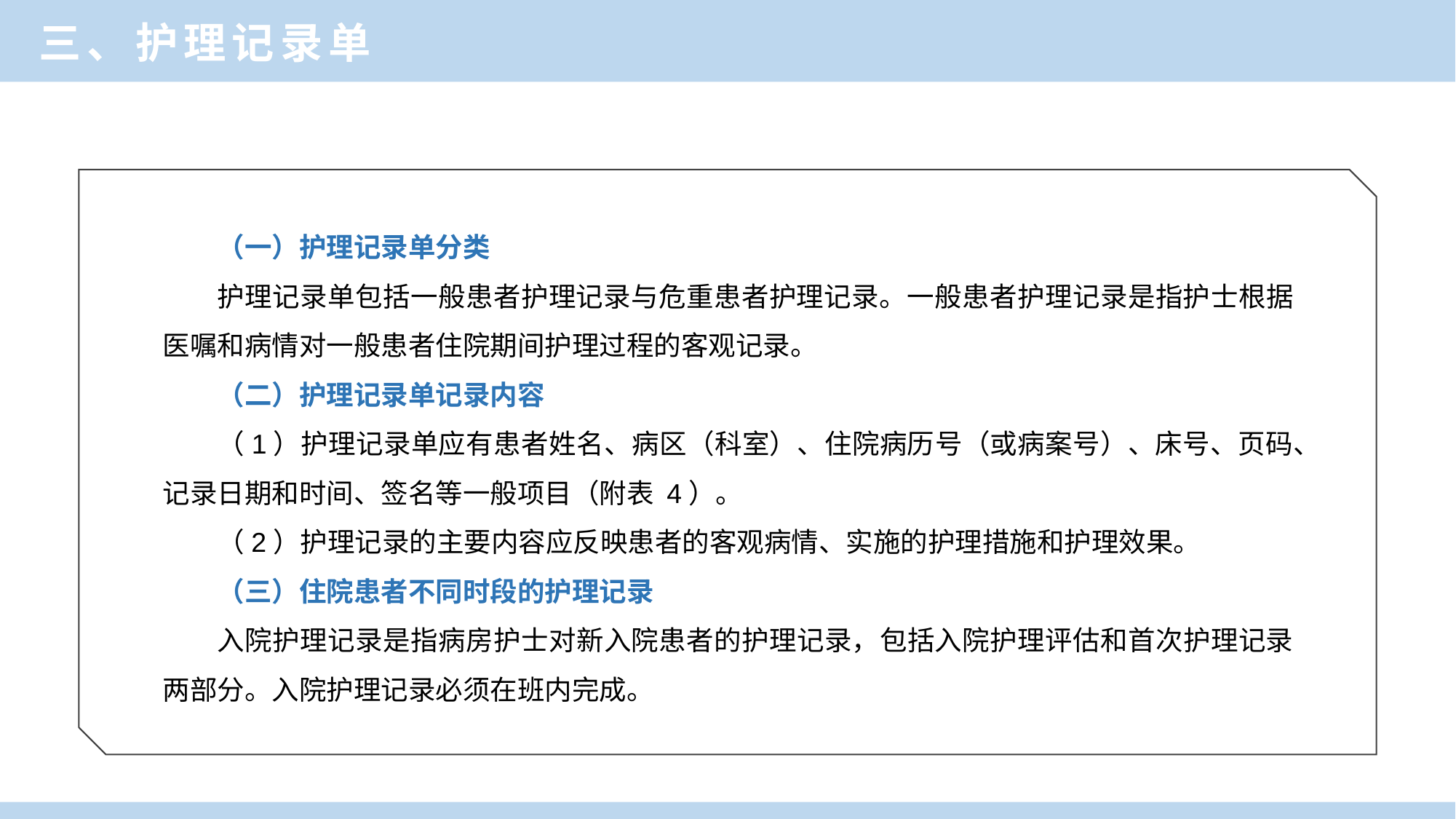

三、护理记录单

（一）护理记录单分类
护理记录单包括一般患者护理记录与危重患者护理记录。一般患者护理记录是指护士根据医嘱和病情对一般患者住院期间护理过程的客观记录。
（二）护理记录单记录内容
（1）护理记录单应有患者姓名、病区（科室）、住院病历号（或病案号）、床号、页码、记录日期和时间、签名等一般项目（附表 4）。
（2）护理记录的主要内容应反映患者的客观病情、实施的护理措施和护理效果。
（三）住院患者不同时段的护理记录
入院护理记录是指病房护士对新入院患者的护理记录，包括入院护理评估和首次护理记录两部分。入院护理记录必须在班内完成。